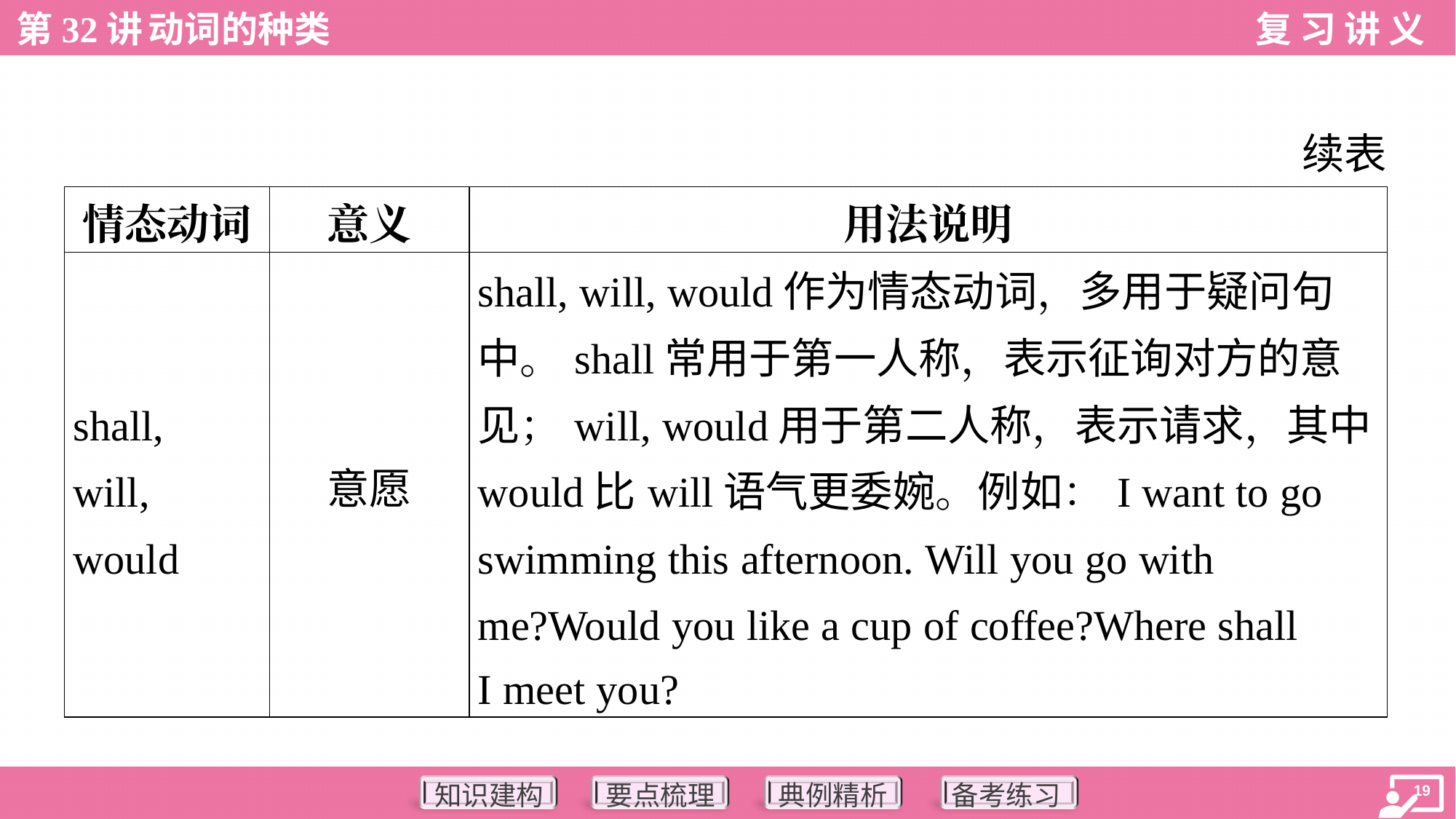

续表
| 情态动词 | 意义 | 用法说明 |
| --- | --- | --- |
| shall, will, would | 意愿 | shall, will, would作为情态动词，多用于疑问句 中。shall常用于第一人称，表示征询对方的意 见；will, would用于第二人称，表示请求，其中 would比will语气更委婉。例如：I want to go swimming this afternoon. Will you go with me?Would you like a cup of coffee?Where shall I meet you? |